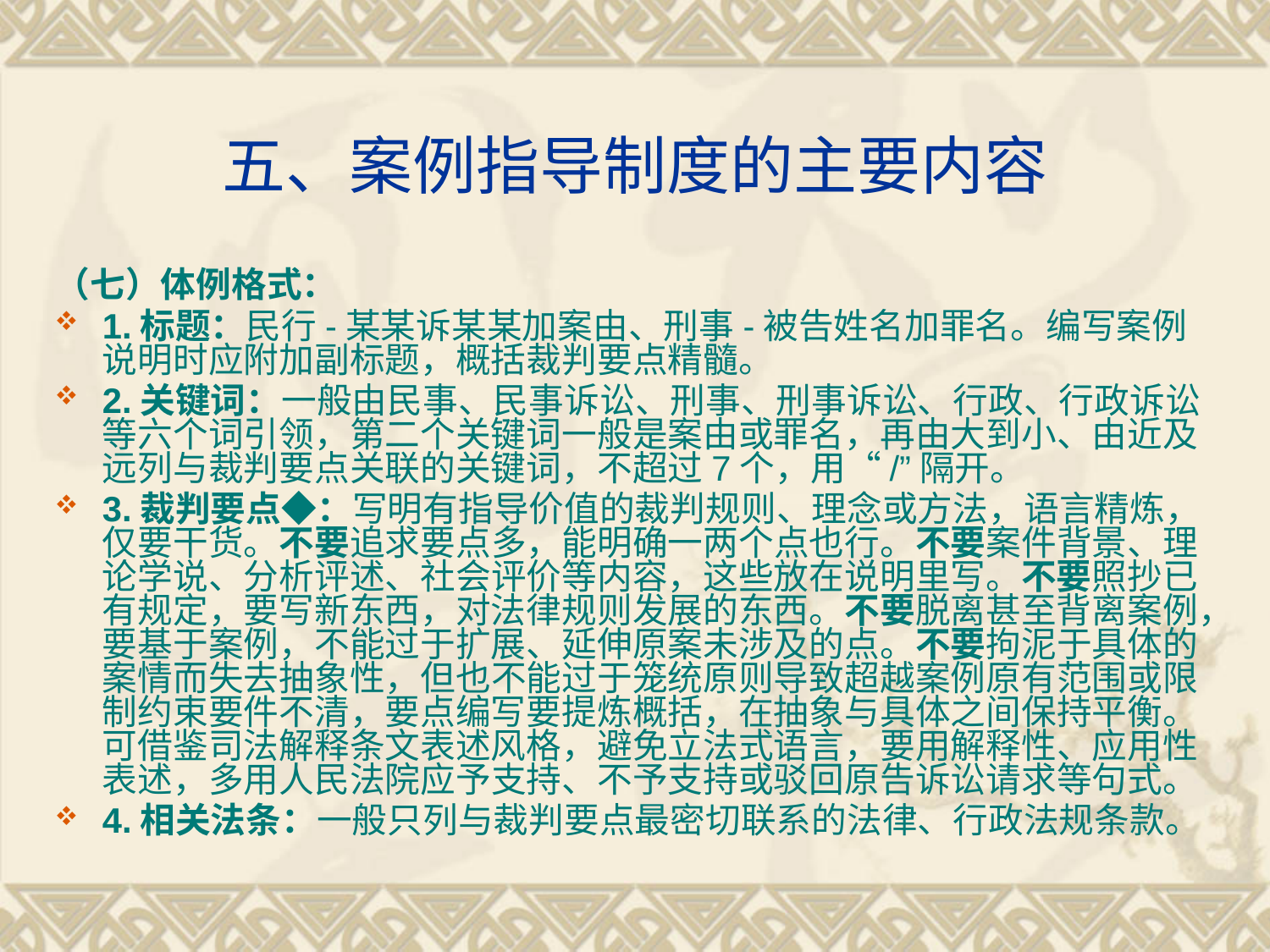

# 五、案例指导制度的主要内容
（七）体例格式：
1.标题：民行-某某诉某某加案由、刑事-被告姓名加罪名。编写案例说明时应附加副标题，概括裁判要点精髓。
2.关键词：一般由民事、民事诉讼、刑事、刑事诉讼、行政、行政诉讼等六个词引领，第二个关键词一般是案由或罪名，再由大到小、由近及远列与裁判要点关联的关键词，不超过7个，用“/”隔开。
3.裁判要点◆：写明有指导价值的裁判规则、理念或方法，语言精炼，仅要干货。不要追求要点多，能明确一两个点也行。不要案件背景、理论学说、分析评述、社会评价等内容，这些放在说明里写。不要照抄已有规定，要写新东西，对法律规则发展的东西。不要脱离甚至背离案例，要基于案例，不能过于扩展、延伸原案未涉及的点。不要拘泥于具体的案情而失去抽象性，但也不能过于笼统原则导致超越案例原有范围或限制约束要件不清，要点编写要提炼概括，在抽象与具体之间保持平衡。可借鉴司法解释条文表述风格，避免立法式语言，要用解释性、应用性表述，多用人民法院应予支持、不予支持或驳回原告诉讼请求等句式。
4.相关法条：一般只列与裁判要点最密切联系的法律、行政法规条款。